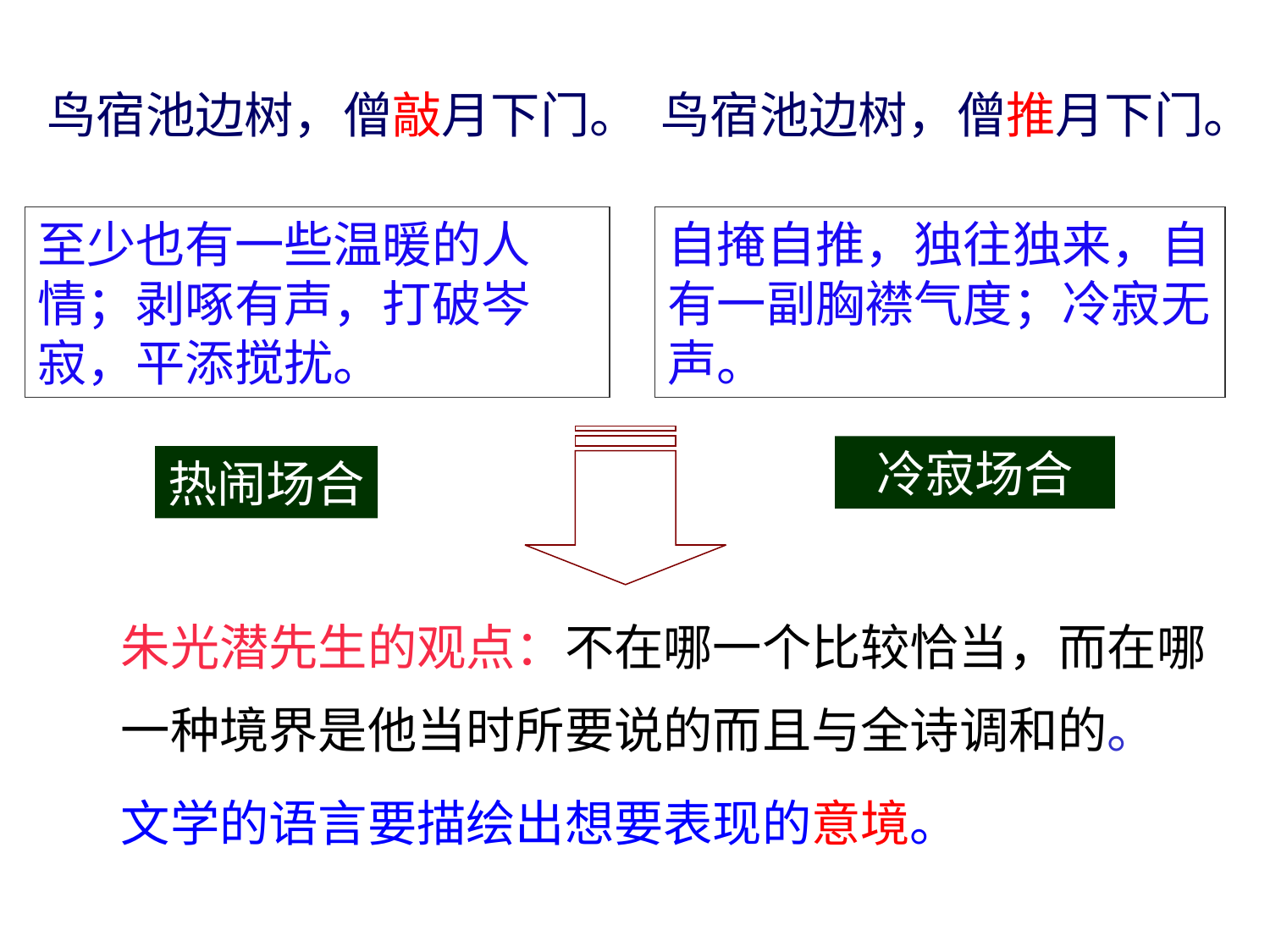

鸟宿池边树，僧敲月下门。  鸟宿池边树，僧推月下门。
至少也有一些温暖的人情；剥啄有声，打破岑寂，平添搅扰。
自掩自推，独往独来，自有一副胸襟气度；冷寂无声。

冷寂场合
热闹场合
朱光潜先生的观点：不在哪一个比较恰当，而在哪一种境界是他当时所要说的而且与全诗调和的。
文学的语言要描绘出想要表现的意境。